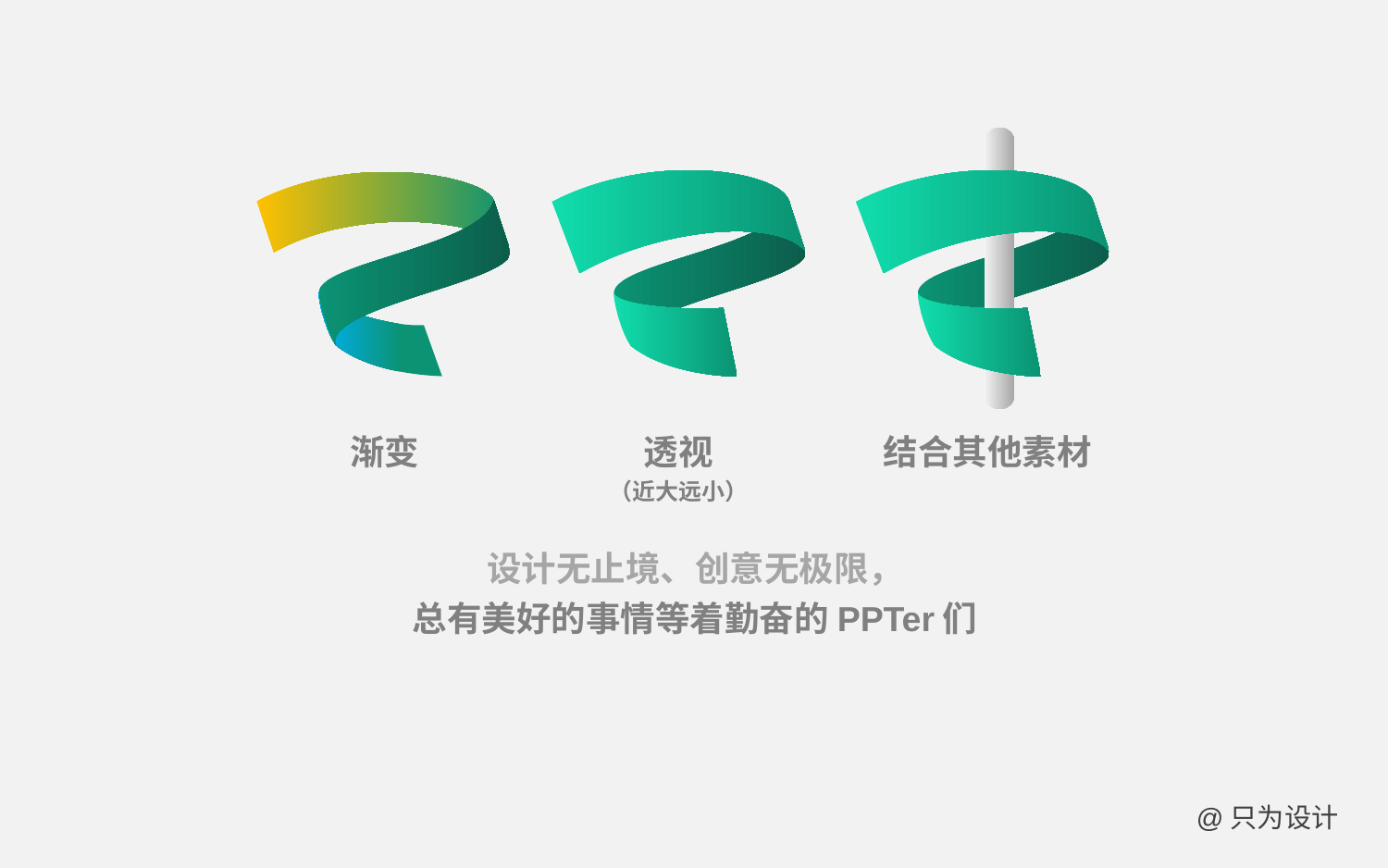

渐变
透视
（近大远小）
结合其他素材
设计无止境、创意无极限，
总有美好的事情等着勤奋的PPTer们
@只为设计